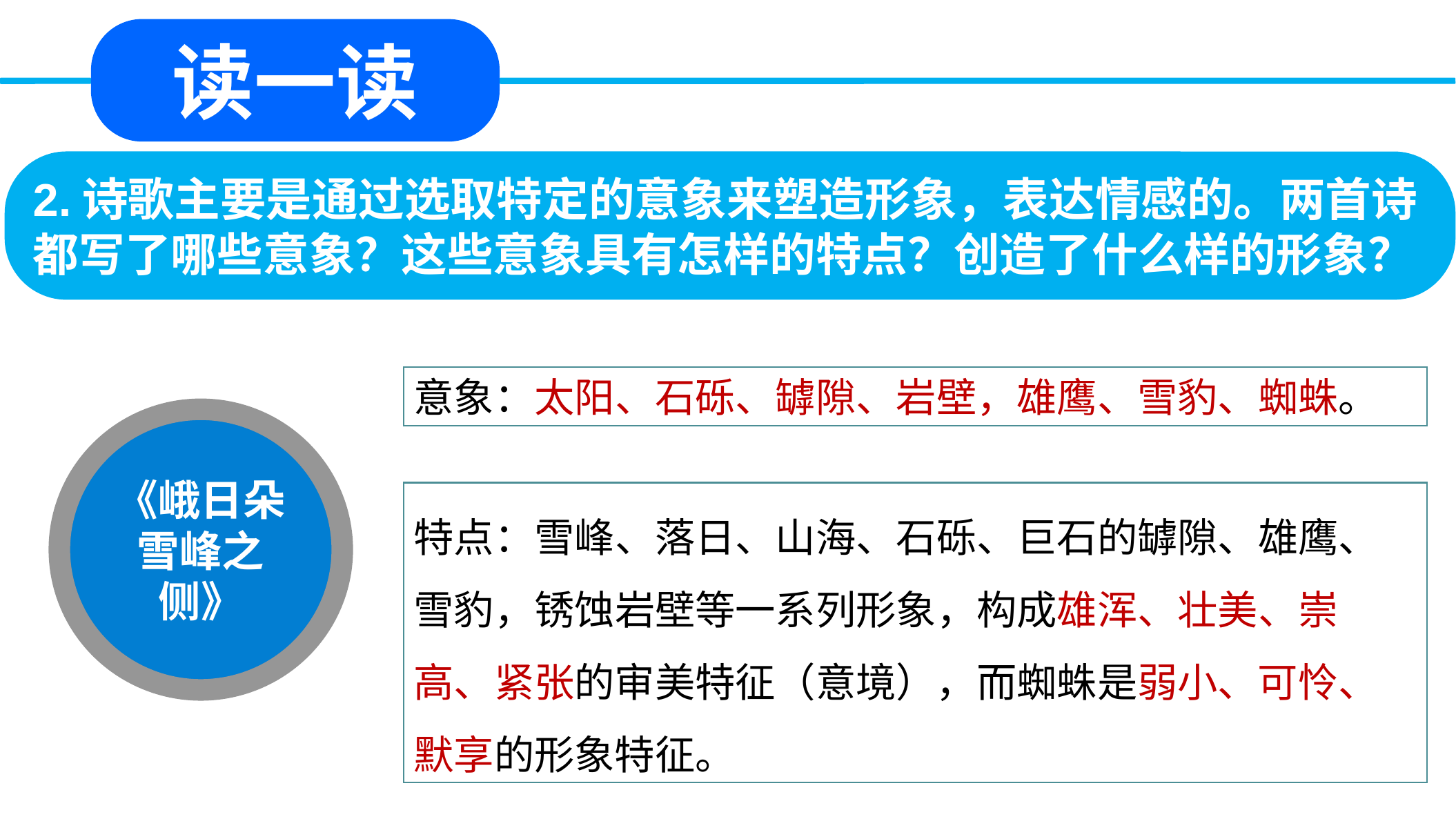

读一读

扶夷江
2.诗歌主要是通过选取特定的意象来塑造形象，表达情感的。两首诗都写了哪些意象？这些意象具有怎样的特点？创造了什么样的形象？
意象：太阳、石砾、罅隙、岩壁，雄鹰、雪豹、蜘蛛。
《峨日朵雪峰之侧》
特点：雪峰、落日、山海、石砾、巨石的罅隙、雄鹰、雪豹，锈蚀岩壁等一系列形象，构成雄浑、壮美、崇高、紧张的审美特征（意境），而蜘蛛是弱小、可怜、默享的形象特征。